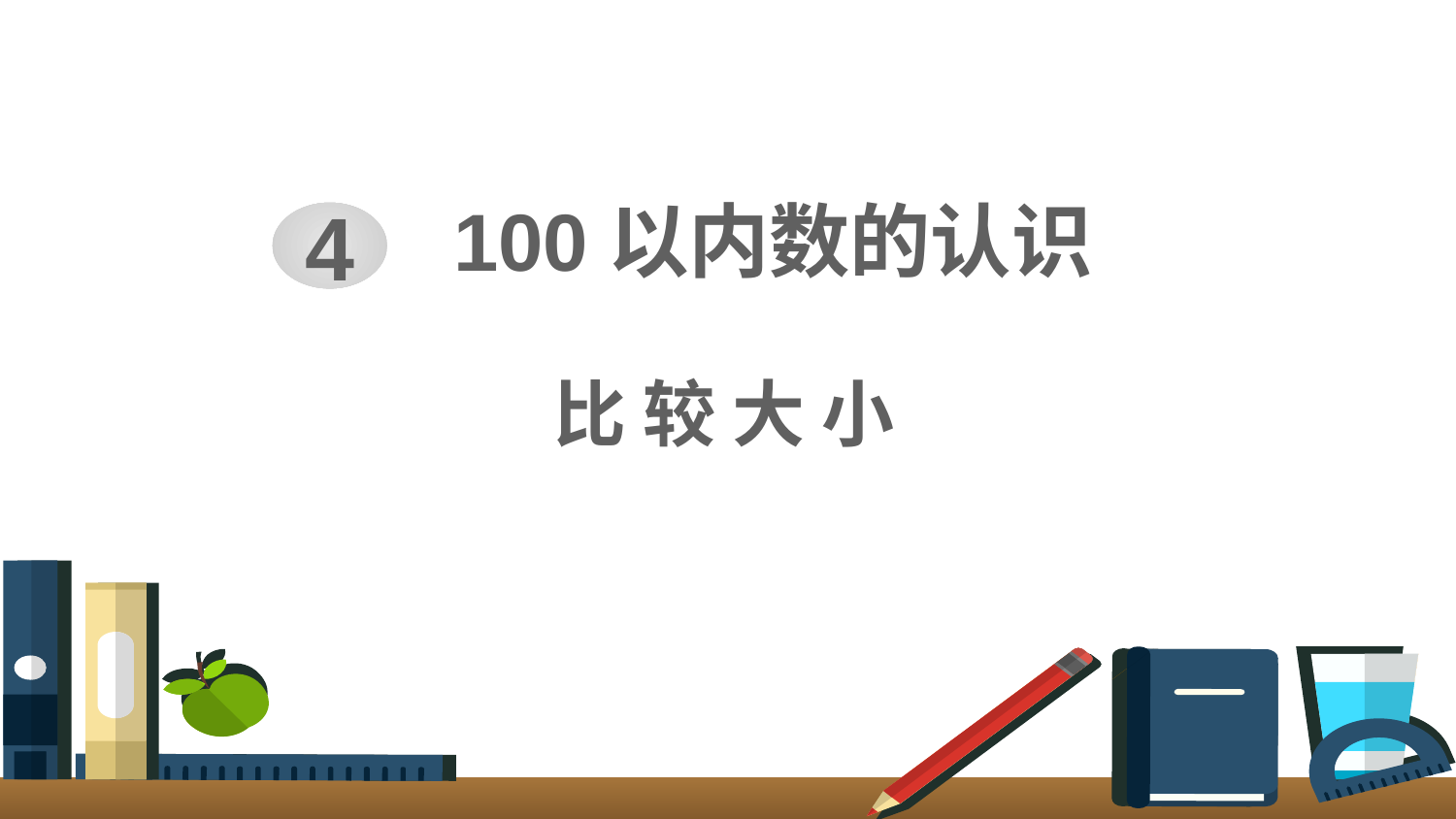

100以内数的认识
4
比 较 大 小

优翼